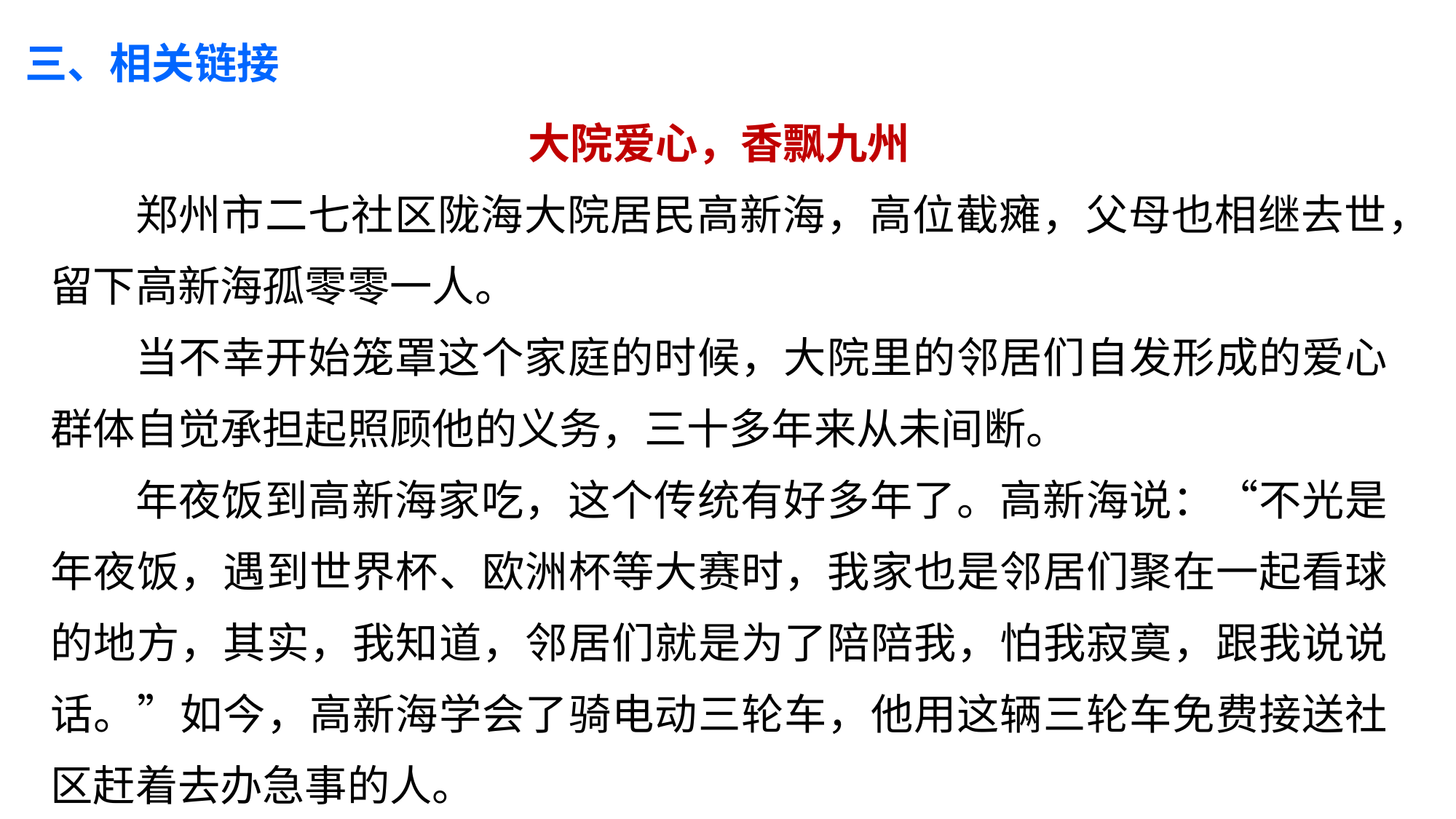

三、相关链接
大院爱心，香飘九州
郑州市二七社区陇海大院居民高新海，高位截瘫，父母也相继去世，留下高新海孤零零一人。
当不幸开始笼罩这个家庭的时候，大院里的邻居们自发形成的爱心群体自觉承担起照顾他的义务，三十多年来从未间断。
年夜饭到高新海家吃，这个传统有好多年了。高新海说：“不光是年夜饭，遇到世界杯、欧洲杯等大赛时，我家也是邻居们聚在一起看球的地方，其实，我知道，邻居们就是为了陪陪我，怕我寂寞，跟我说说话。”如今，高新海学会了骑电动三轮车，他用这辆三轮车免费接送社区赶着去办急事的人。